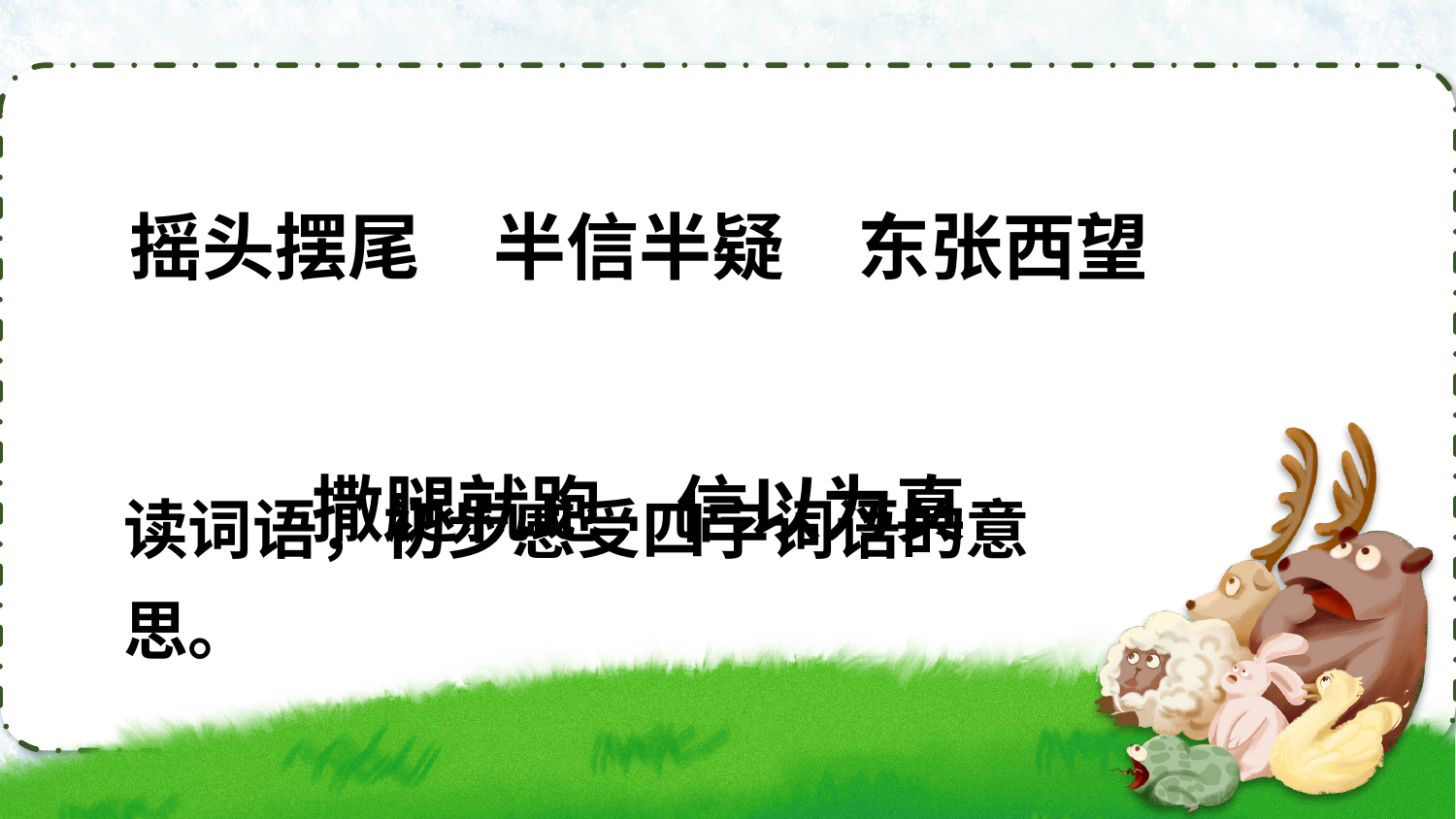

摇头摆尾　半信半疑　东张西望
撒腿就跑　信以为真
读词语，初步感受四字词语的意思。